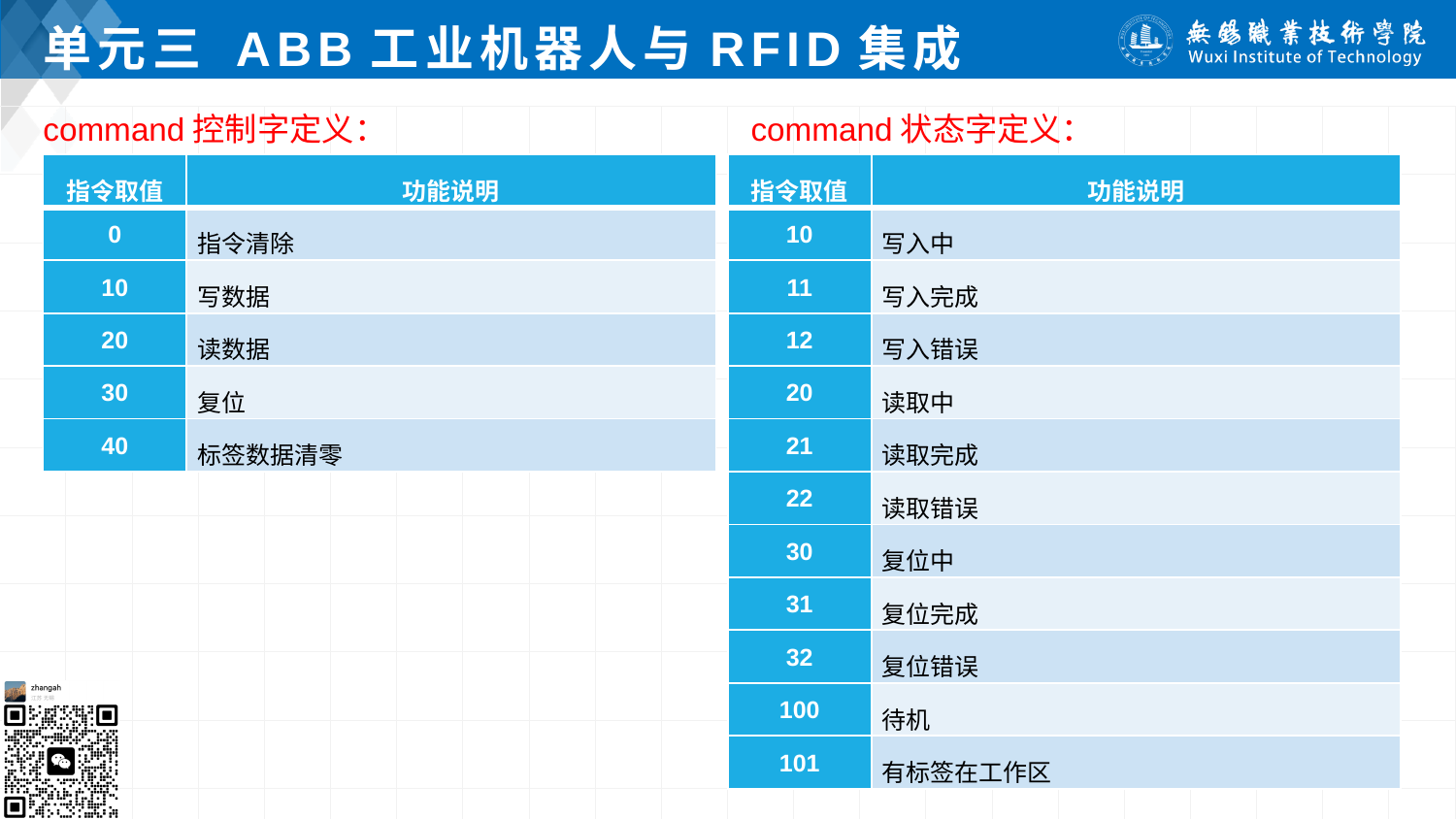

# 单元三 ABB工业机器人与RFID集成
command控制字定义：                                                 command状态字定义：
| 指令取值 | 功能说明 |
| --- | --- |
| 0 | 指令清除 |
| 10 | 写数据 |
| 20 | 读数据 |
| 30 | 复位 |
| 40 | 标签数据清零 |
| 指令取值 | 功能说明 |
| --- | --- |
| 10 | 写入中 |
| 11 | 写入完成 |
| 12 | 写入错误 |
| 20 | 读取中 |
| 21 | 读取完成 |
| 22 | 读取错误 |
| 30 | 复位中 |
| 31 | 复位完成 |
| 32 | 复位错误 |
| 100 | 待机 |
| 101 | 有标签在工作区 |